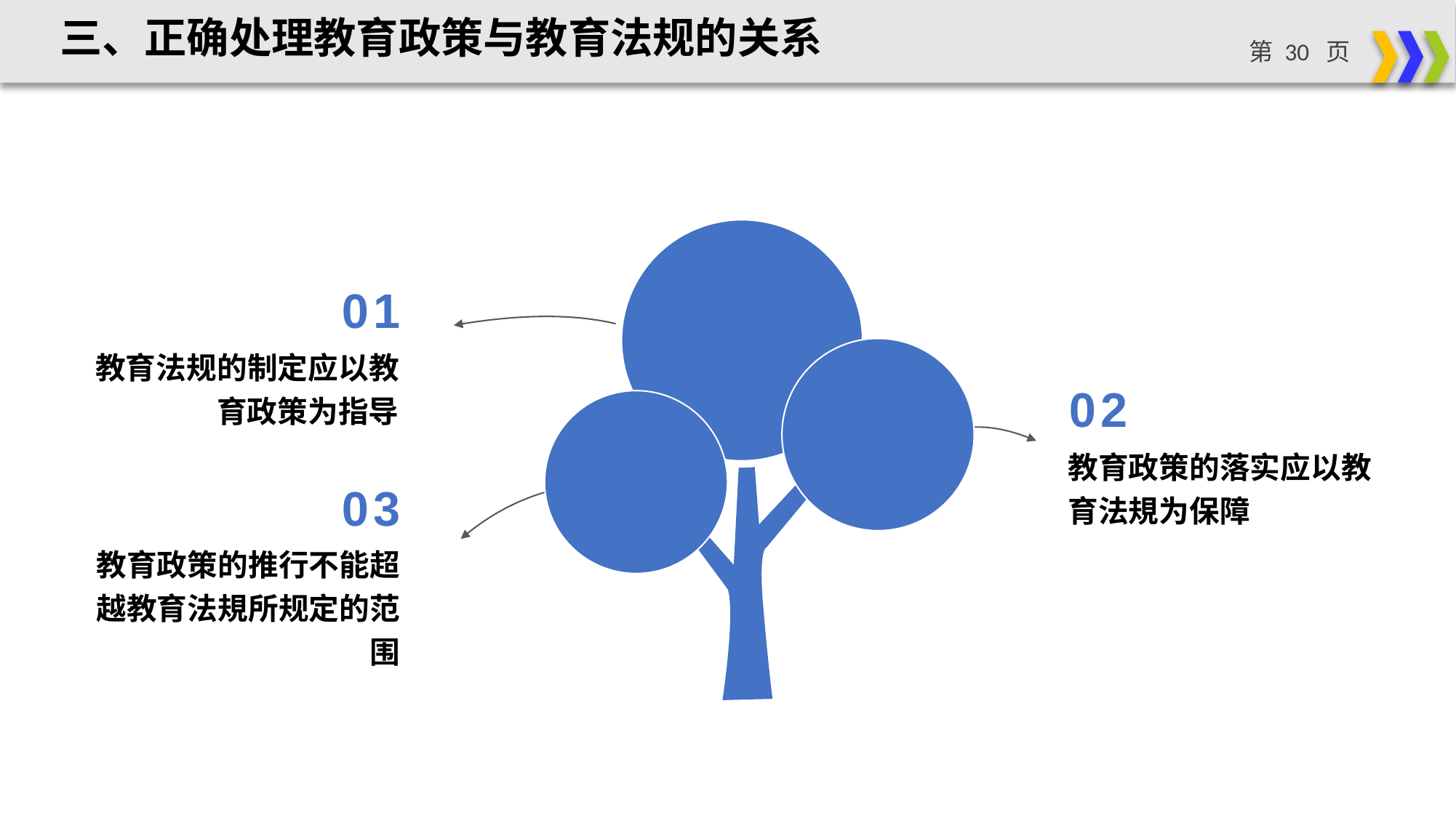

三、正确处理教育政策与教育法规的关系

01

教育法规的制定应以教育政策为指导

02

教育政策的落实应以教育法規为保障

03

教育政策的推行不能超越教育法規所规定的范围